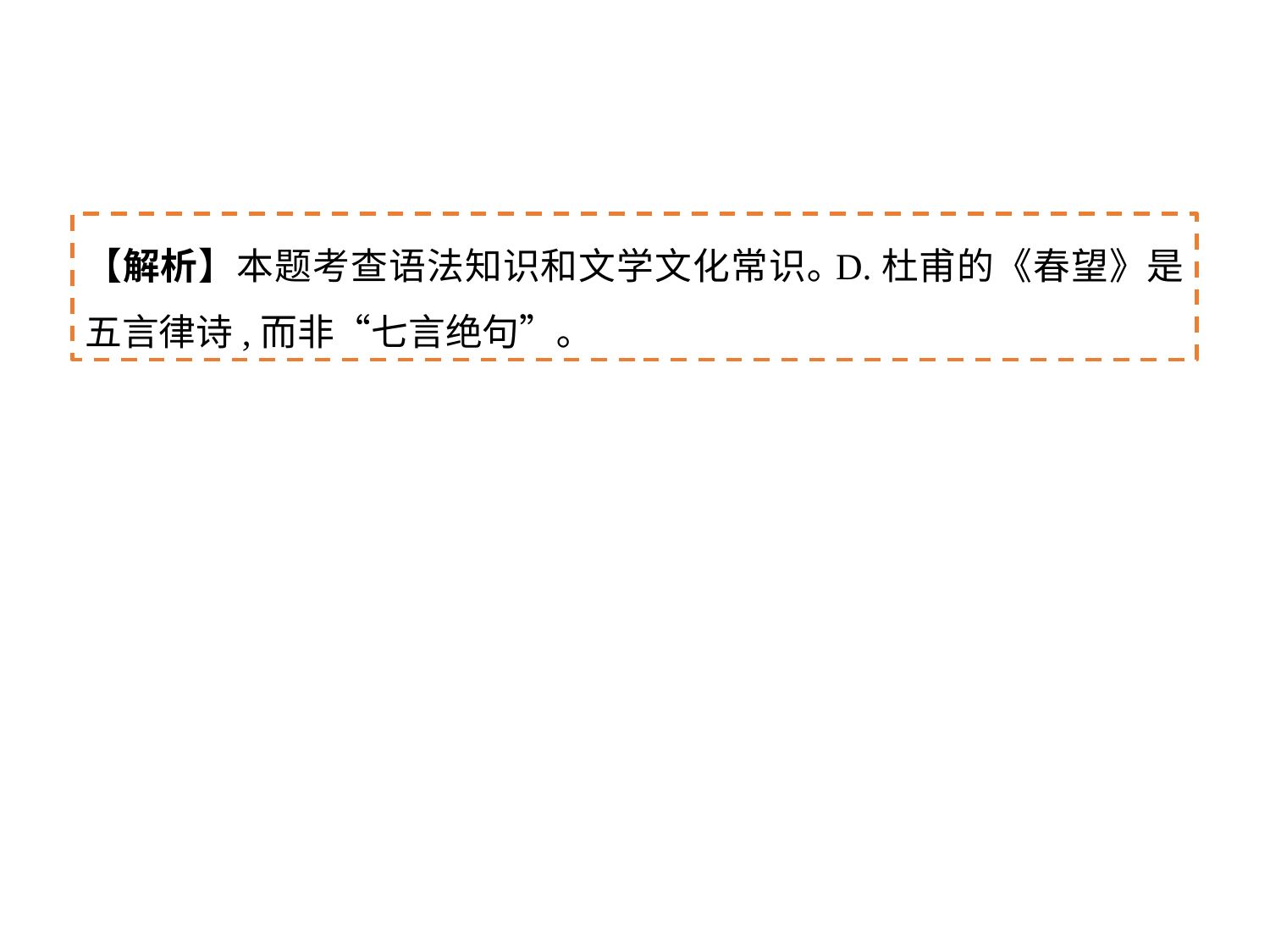

【解析】本题考查语法知识和文学文化常识｡D.杜甫的《春望》是五言律诗,而非“七言绝句”｡